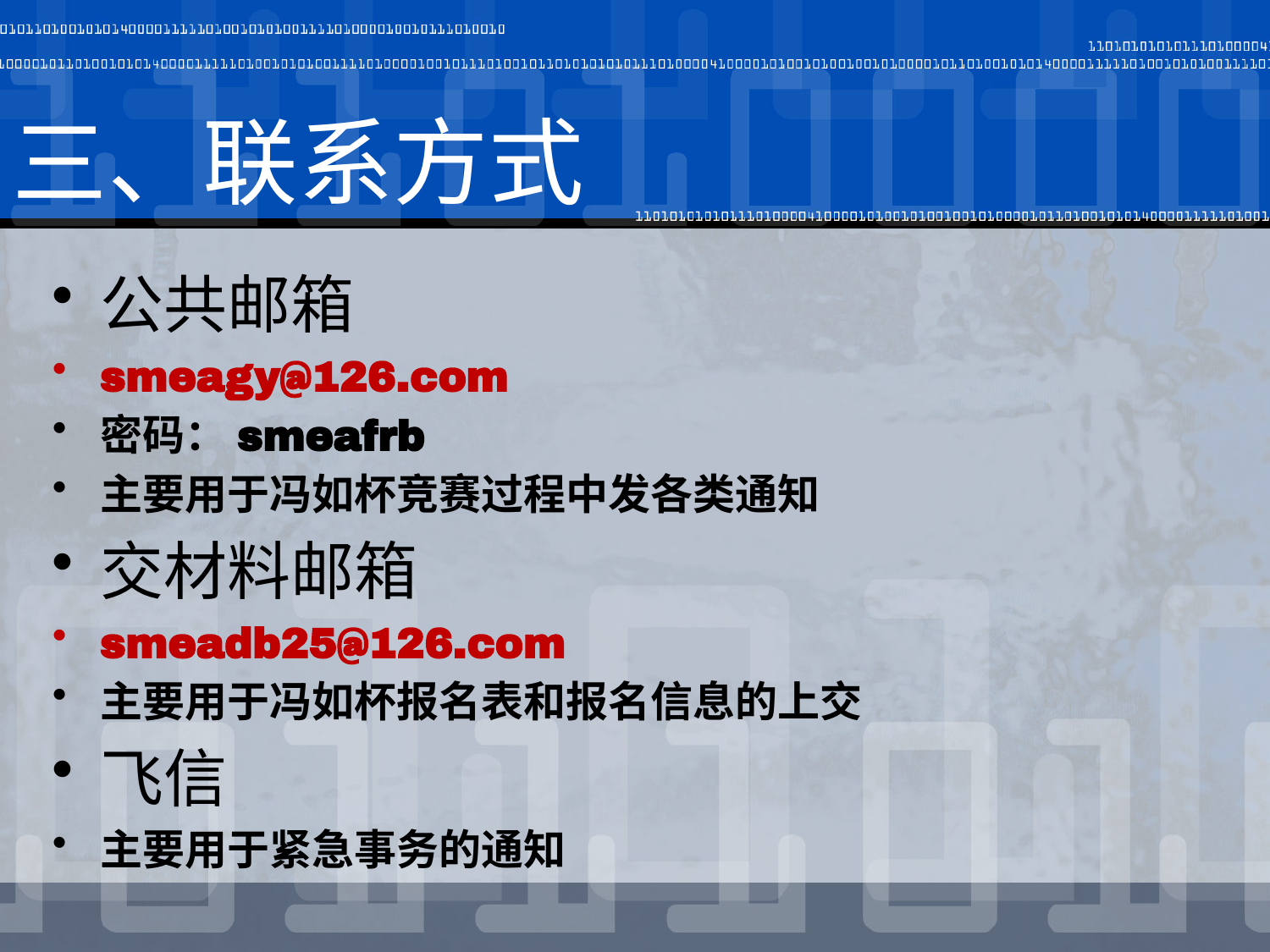

三、联系方式
公共邮箱
smeagy@126.com
密码：smeafrb
主要用于冯如杯竞赛过程中发各类通知
交材料邮箱
smeadb25@126.com
主要用于冯如杯报名表和报名信息的上交
飞信
主要用于紧急事务的通知